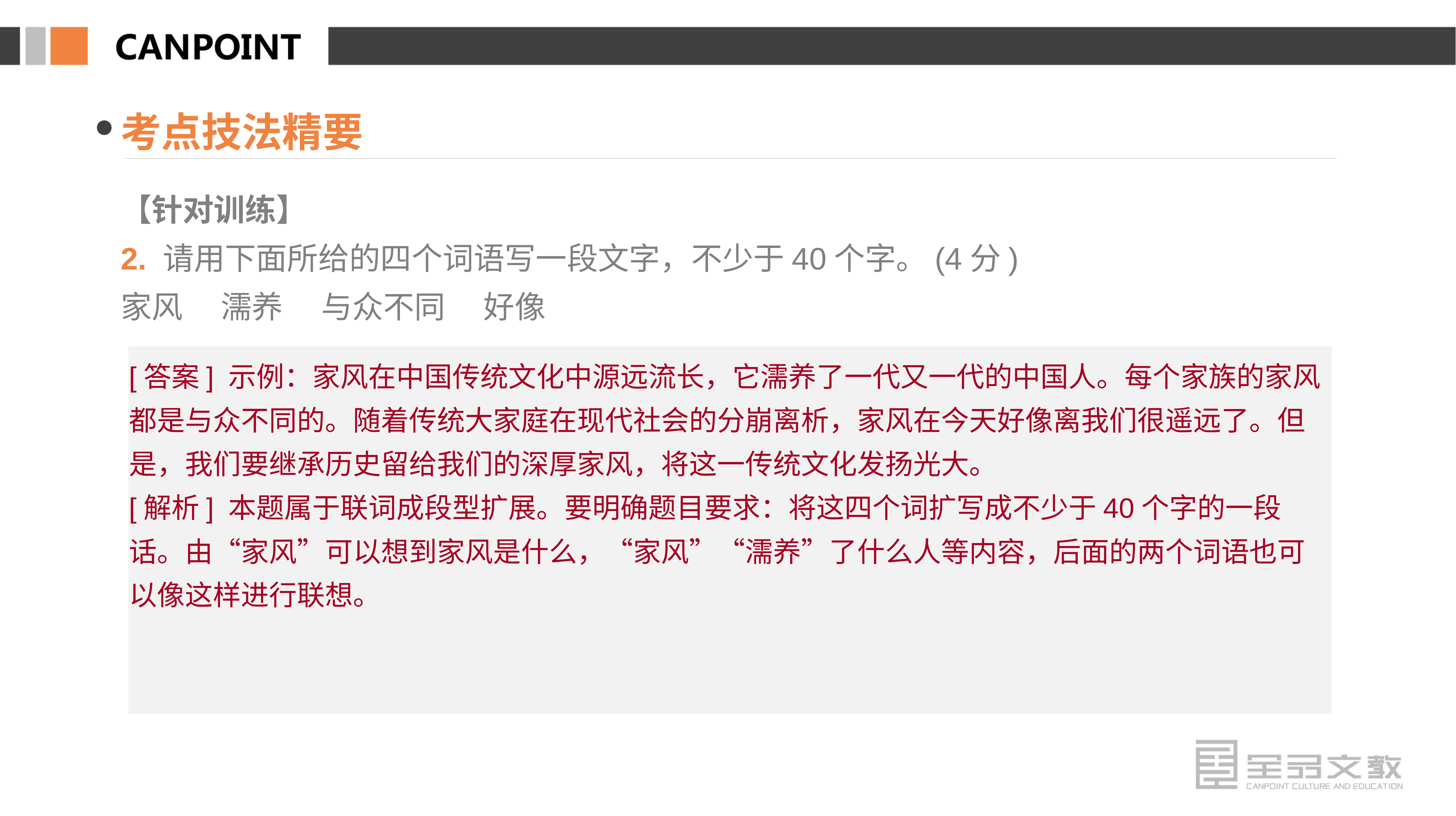

考点技法精要

【针对训练】
2. 请用下面所给的四个词语写一段文字，不少于40个字。(4分)
家风　 濡养　 与众不同　 好像
[答案] 示例：家风在中国传统文化中源远流长，它濡养了一代又一代的中国人。每个家族的家风都是与众不同的。随着传统大家庭在现代社会的分崩离析，家风在今天好像离我们很遥远了。但是，我们要继承历史留给我们的深厚家风，将这一传统文化发扬光大。
[解析] 本题属于联词成段型扩展。要明确题目要求：将这四个词扩写成不少于40个字的一段话。由“家风”可以想到家风是什么，“家风”“濡养”了什么人等内容，后面的两个词语也可以像这样进行联想。